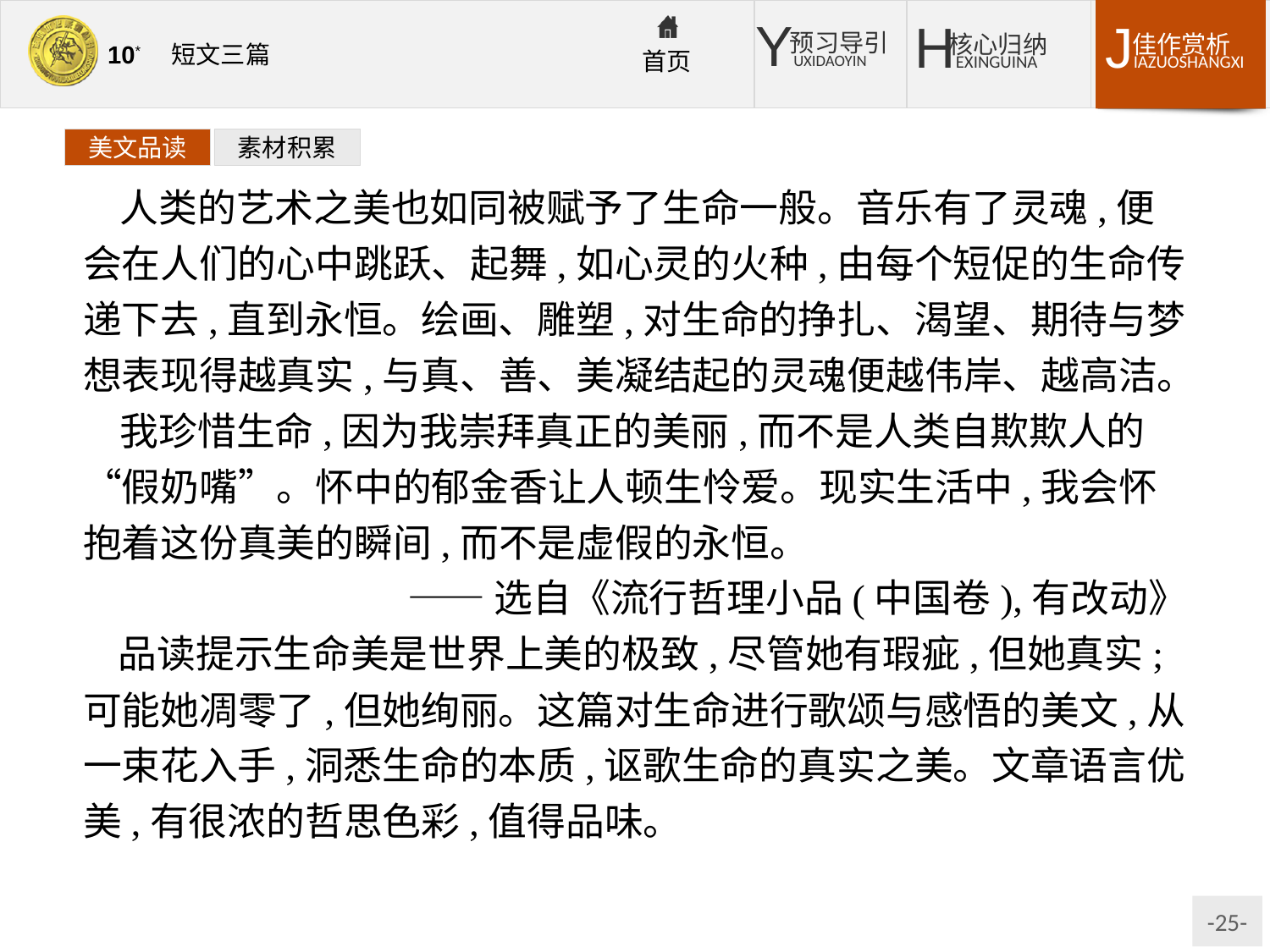

美文品读
素材积累
人类的艺术之美也如同被赋予了生命一般。音乐有了灵魂,便会在人们的心中跳跃、起舞,如心灵的火种,由每个短促的生命传递下去,直到永恒。绘画、雕塑,对生命的挣扎、渴望、期待与梦想表现得越真实,与真、善、美凝结起的灵魂便越伟岸、越高洁。
我珍惜生命,因为我崇拜真正的美丽,而不是人类自欺欺人的“假奶嘴”。怀中的郁金香让人顿生怜爱。现实生活中,我会怀抱着这份真美的瞬间,而不是虚假的永恒。
——选自《流行哲理小品(中国卷),有改动》
品读提示生命美是世界上美的极致,尽管她有瑕疵,但她真实;可能她凋零了,但她绚丽。这篇对生命进行歌颂与感悟的美文,从一束花入手,洞悉生命的本质,讴歌生命的真实之美。文章语言优美,有很浓的哲思色彩,值得品味。